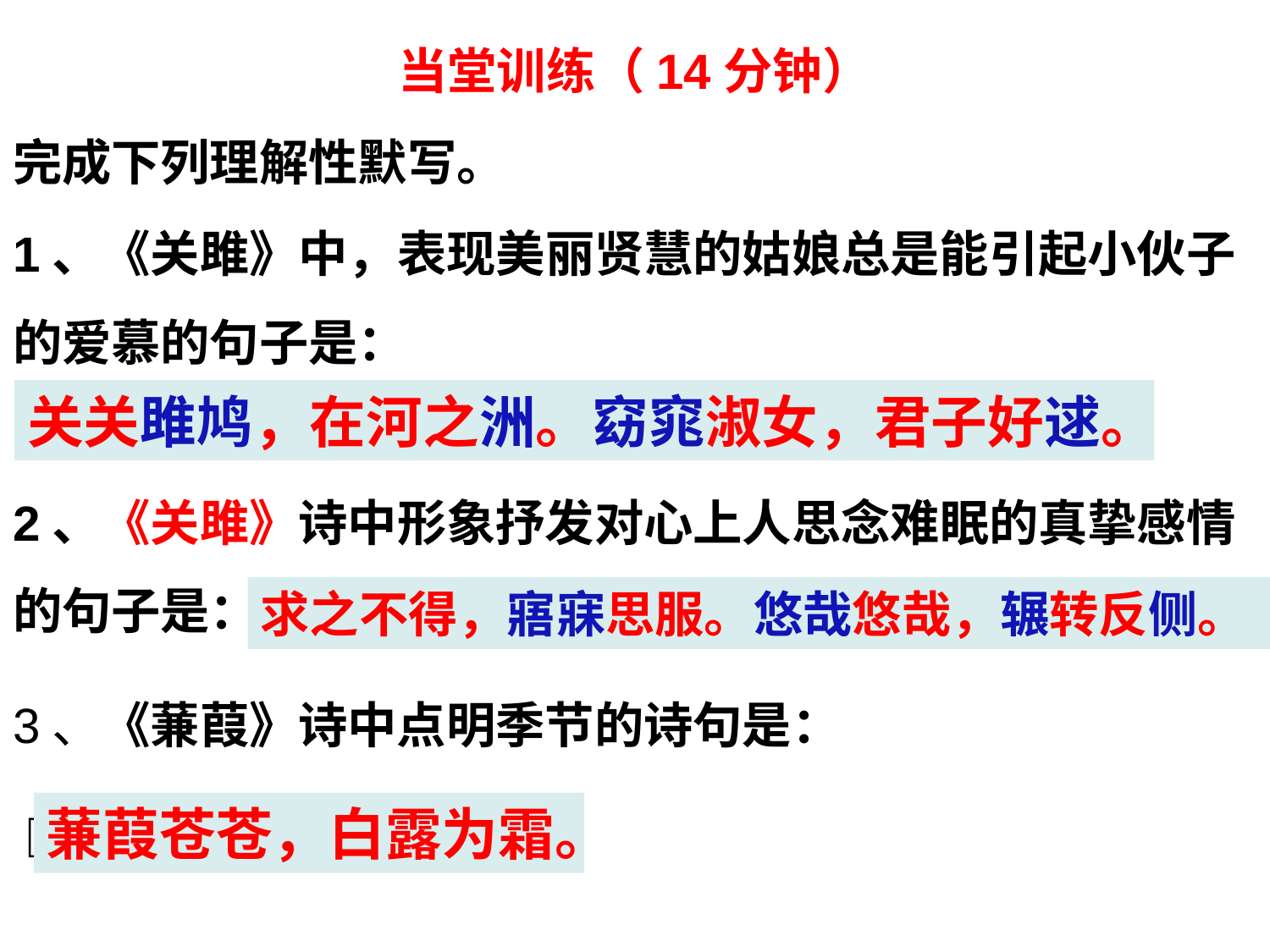

当堂训练（14分钟）
完成下列理解性默写。
1、《关雎》中，表现美丽贤慧的姑娘总是能引起小伙子的爱慕的句子是：
□□□□，□□□□。□□□□，□□□□。
2、《关雎》诗中形象抒发对心上人思念难眠的真挚感情的句子是：□□□□，□□□□。□□□□，□□□□。
3、《蒹葭》诗中点明季节的诗句是：
 □□□□，□□□□。

关关雎鸠，在河之洲。窈窕淑女，君子好逑。
求之不得，寤寐思服。悠哉悠哉，辗转反侧。
蒹葭苍苍，白露为霜。